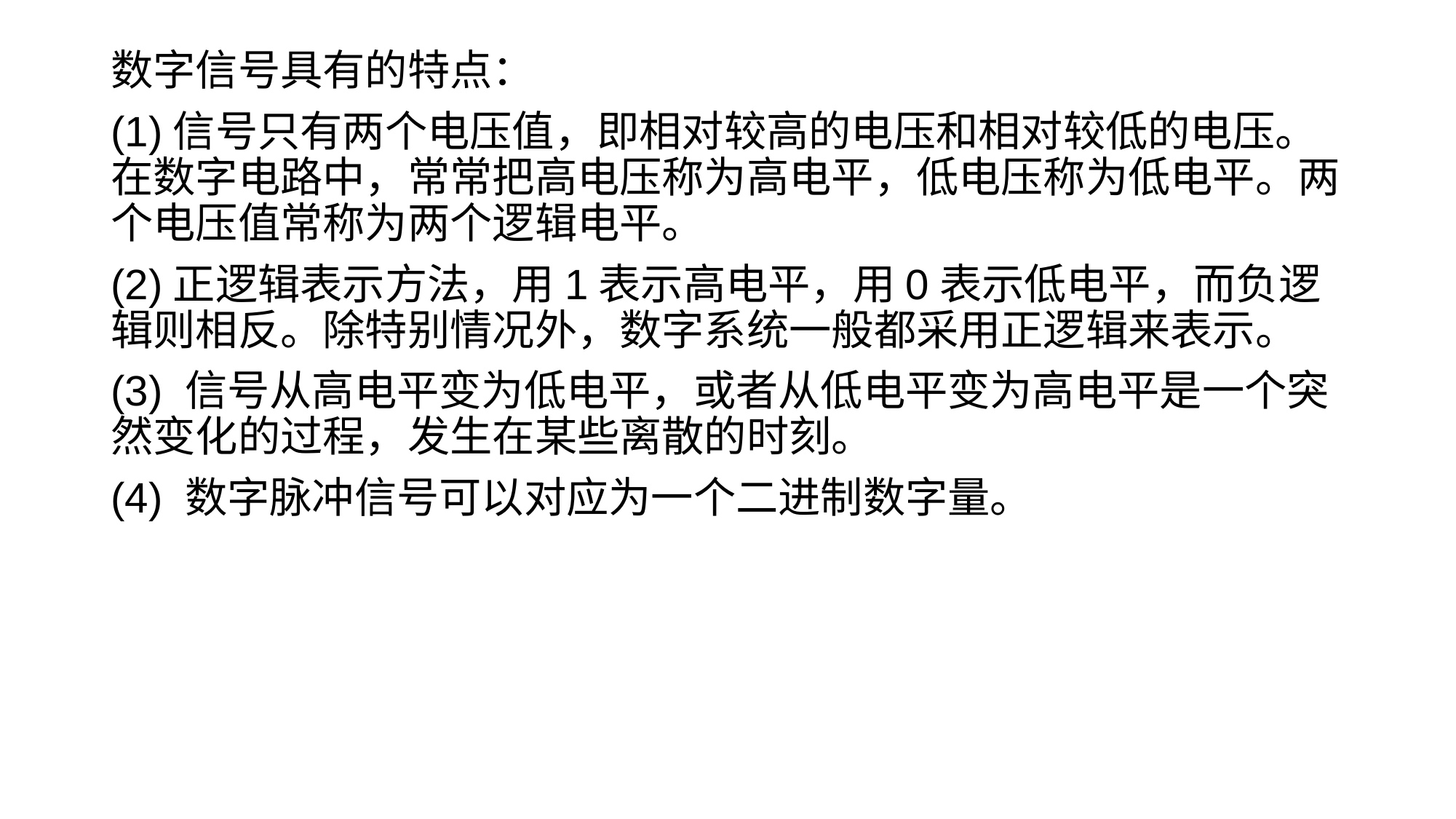

# 数字信号具有的特点：
(1)信号只有两个电压值，即相对较高的电压和相对较低的电压。在数字电路中，常常把高电压称为高电平，低电压称为低电平。两个电压值常称为两个逻辑电平。
(2)正逻辑表示方法，用1表示高电平，用0表示低电平，而负逻辑则相反。除特别情况外，数字系统一般都采用正逻辑来表示。
(3) 信号从高电平变为低电平，或者从低电平变为高电平是一个突然变化的过程，发生在某些离散的时刻。
(4) 数字脉冲信号可以对应为一个二进制数字量。